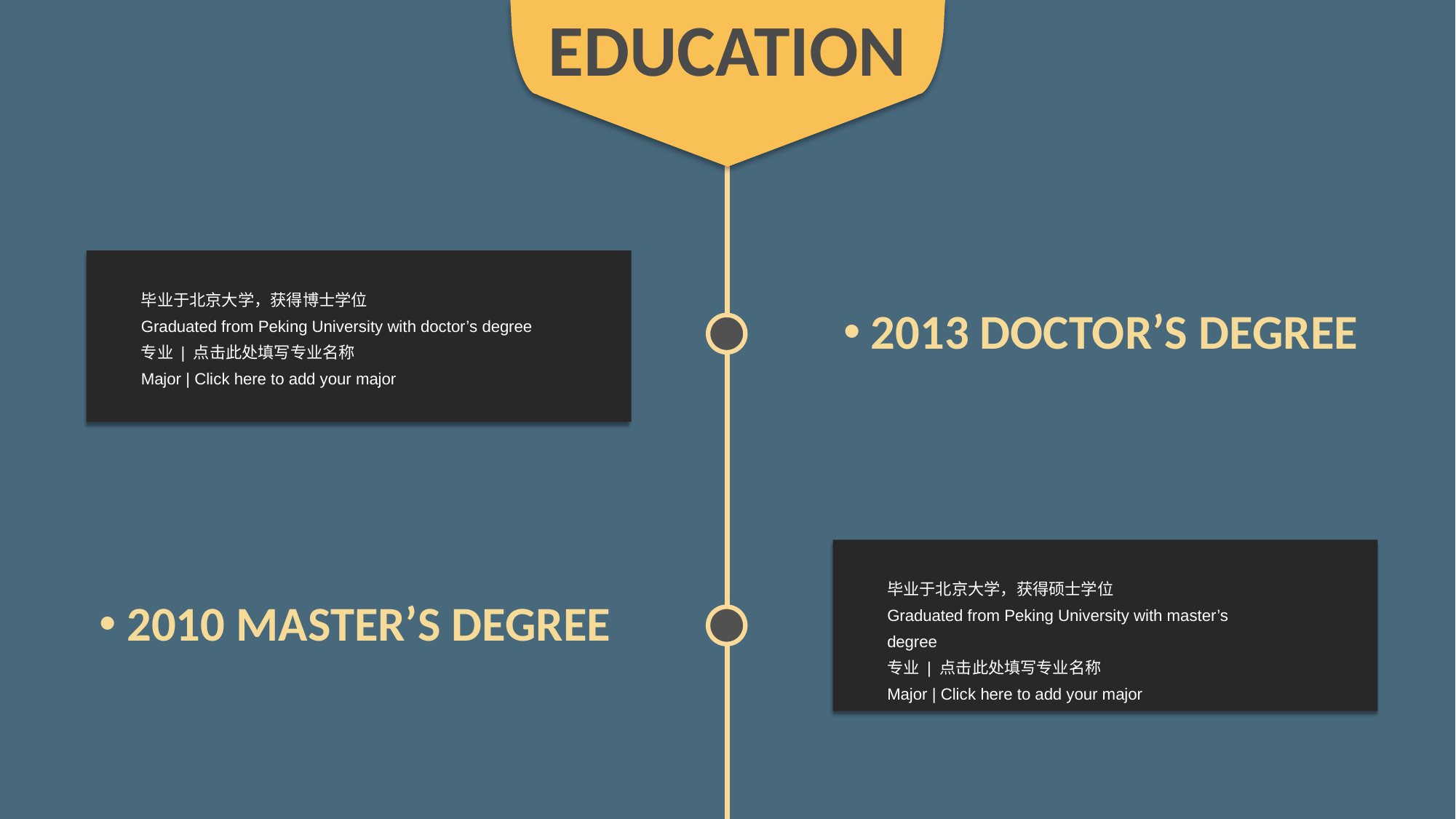

EDUCATION

毕业于北京大学，获得博士学位
Graduated from Peking University with doctor’s degree
专业 | 点击此处填写专业名称
Major | Click here to add your major
2013 DOCTOR’S DEGREE

毕业于北京大学，获得硕士学位
Graduated from Peking University with master’s degree
专业 | 点击此处填写专业名称
Major | Click here to add your major
2010 MASTER’S DEGREE